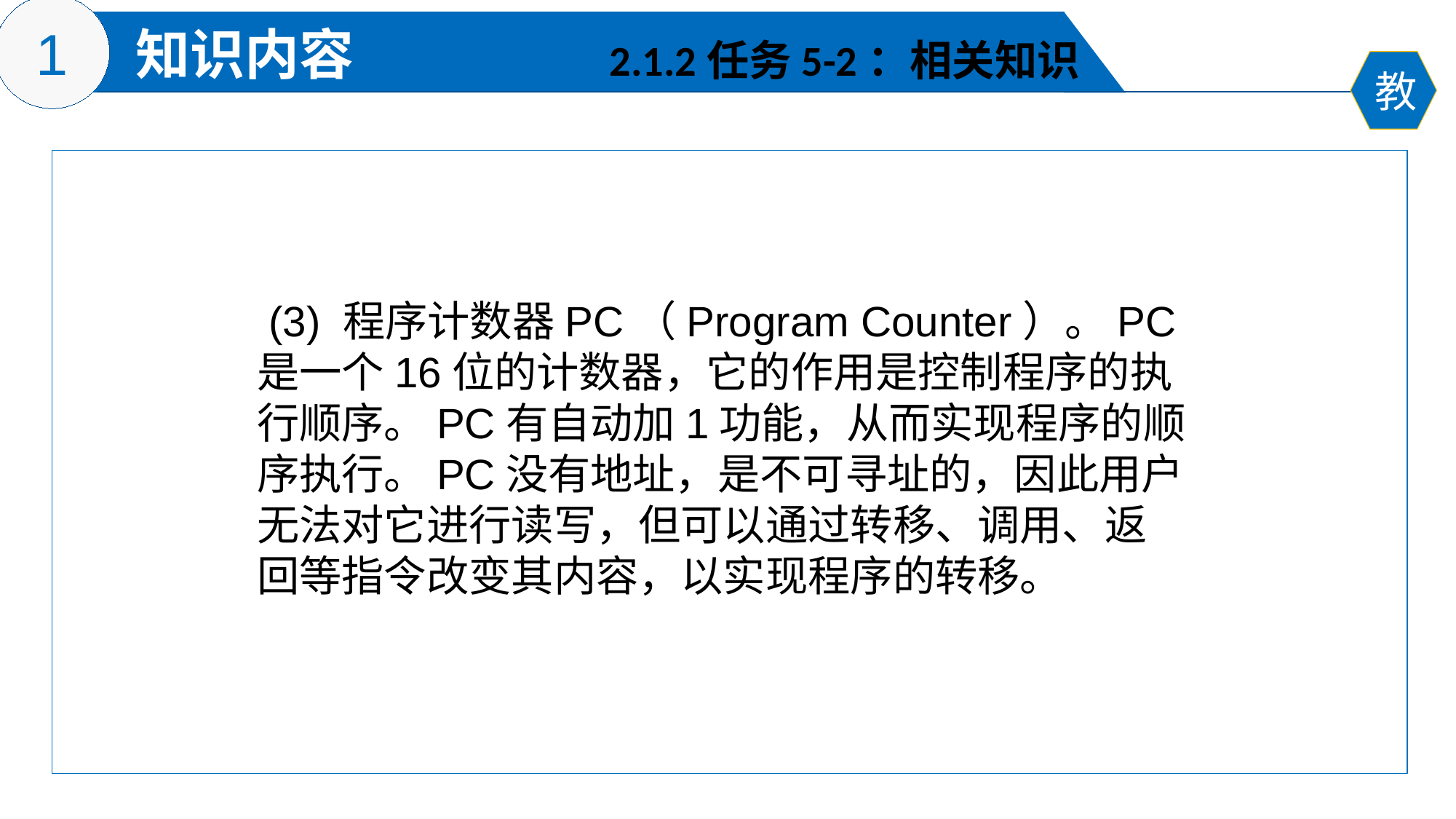

2.1.2任务5-2：相关知识

 (3) 程序计数器PC（Program Counter）。PC是一个16位的计数器，它的作用是控制程序的执行顺序。PC有自动加1功能，从而实现程序的顺序执行。PC没有地址，是不可寻址的，因此用户无法对它进行读写，但可以通过转移、调用、返回等指令改变其内容，以实现程序的转移。